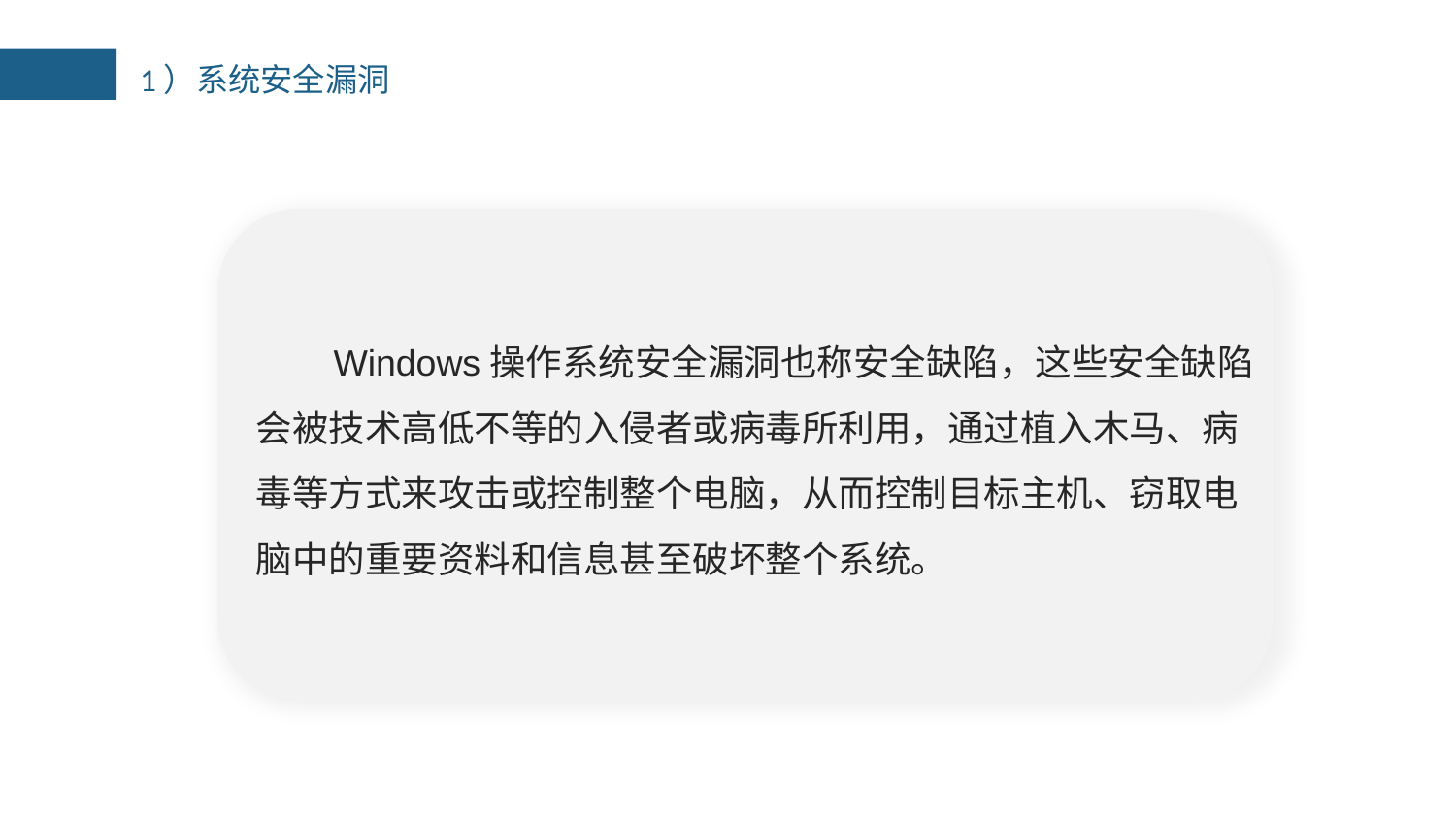

1）系统安全漏洞

Windows操作系统安全漏洞也称安全缺陷，这些安全缺陷会被技术高低不等的入侵者或病毒所利用，通过植入木马、病毒等方式来攻击或控制整个电脑，从而控制目标主机、窃取电脑中的重要资料和信息甚至破坏整个系统。